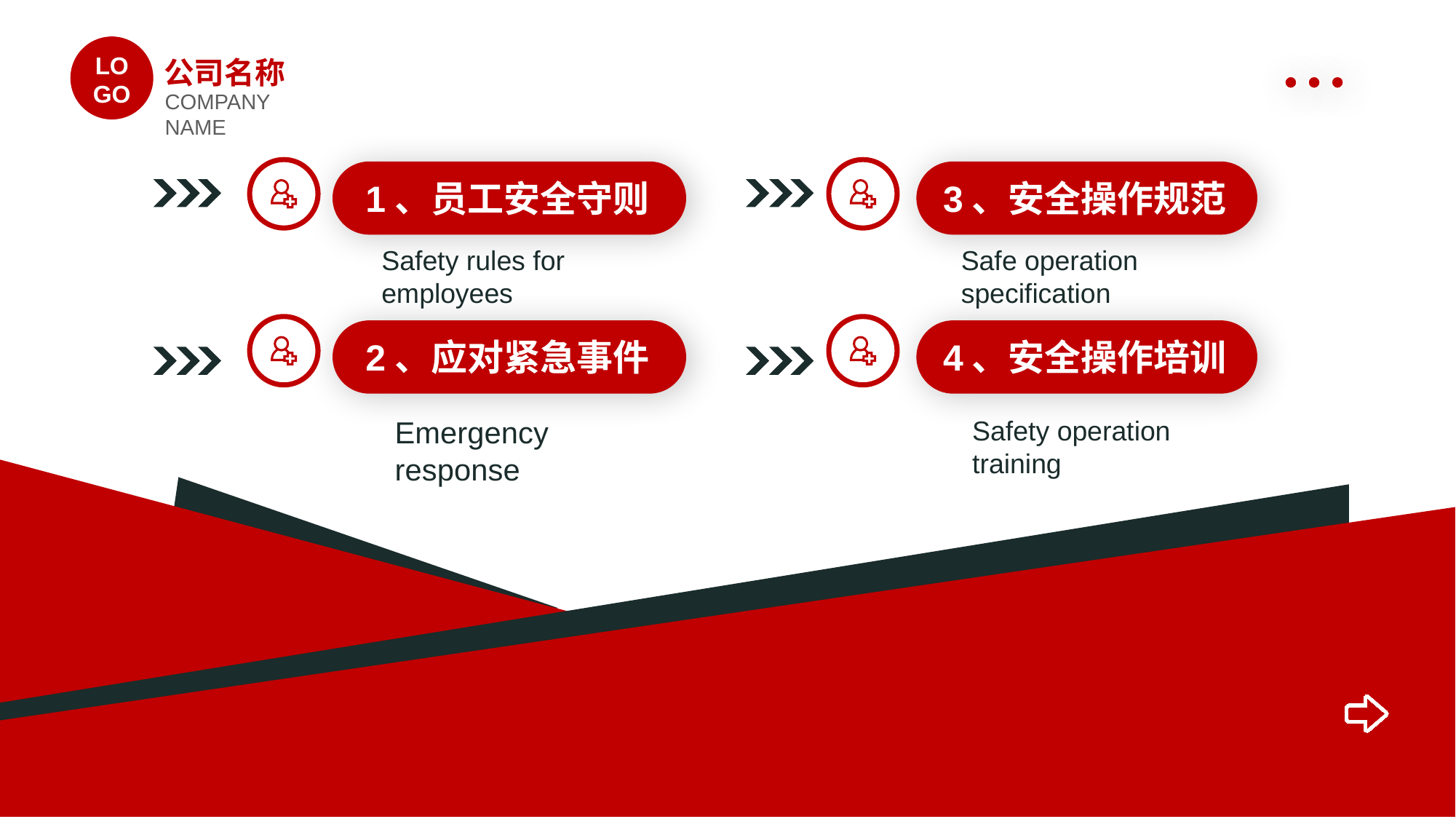

LO
GO
公司名称
COMPANY NAME

1、员工安全守则

3、安全操作规范

Safety rules for employees
Safe operation specification

2、应对紧急事件

4、安全操作培训

Emergency response
Safety operation training